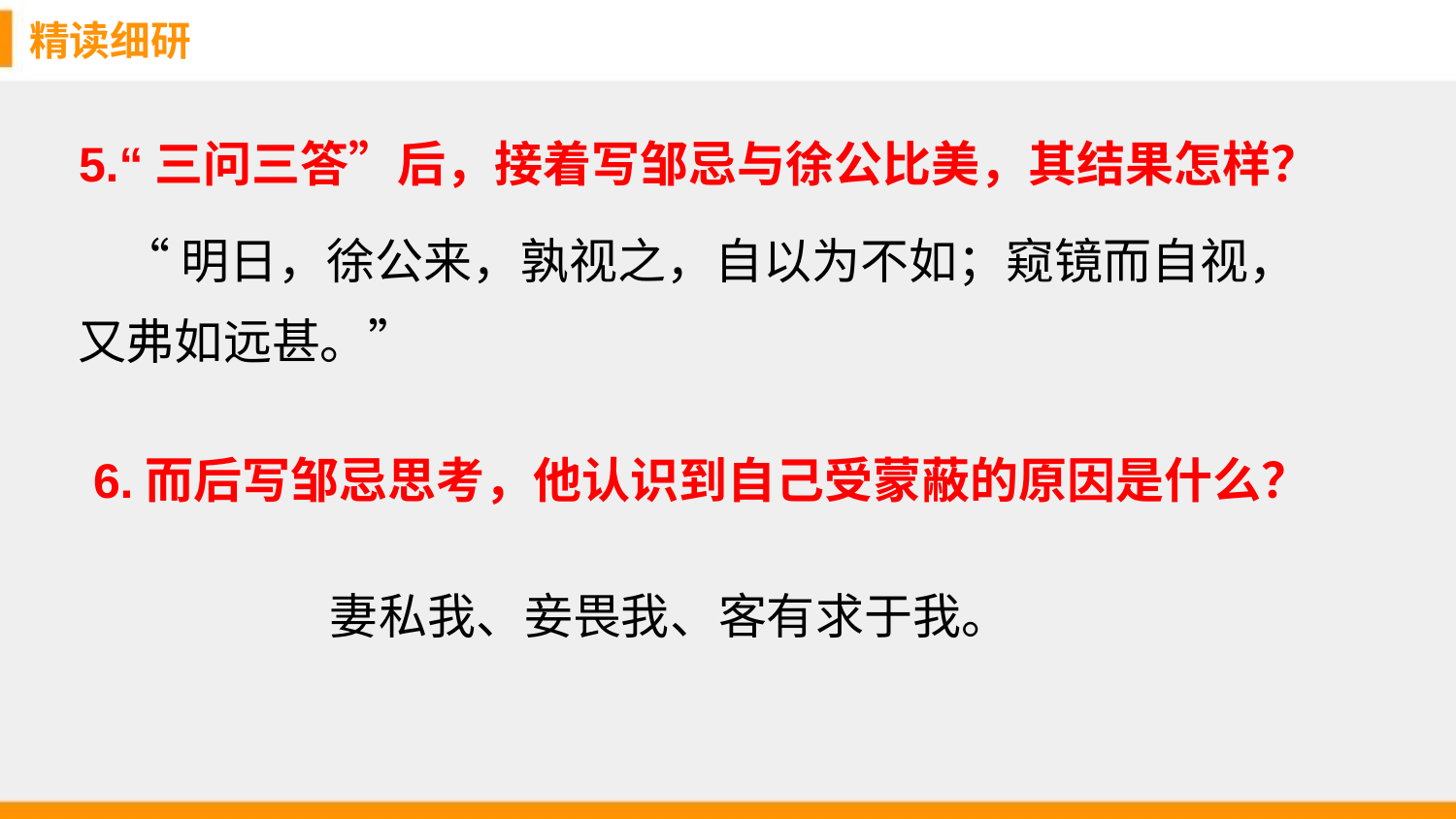

精读细研
   5.“三问三答”后，接着写邹忌与徐公比美，其结果怎样？
    “明日，徐公来，孰视之，自以为不如；窥镜而自视，又弗如远甚。”
 6.而后写邹忌思考，他认识到自己受蒙蔽的原因是什么？
 妻私我、妾畏我、客有求于我。